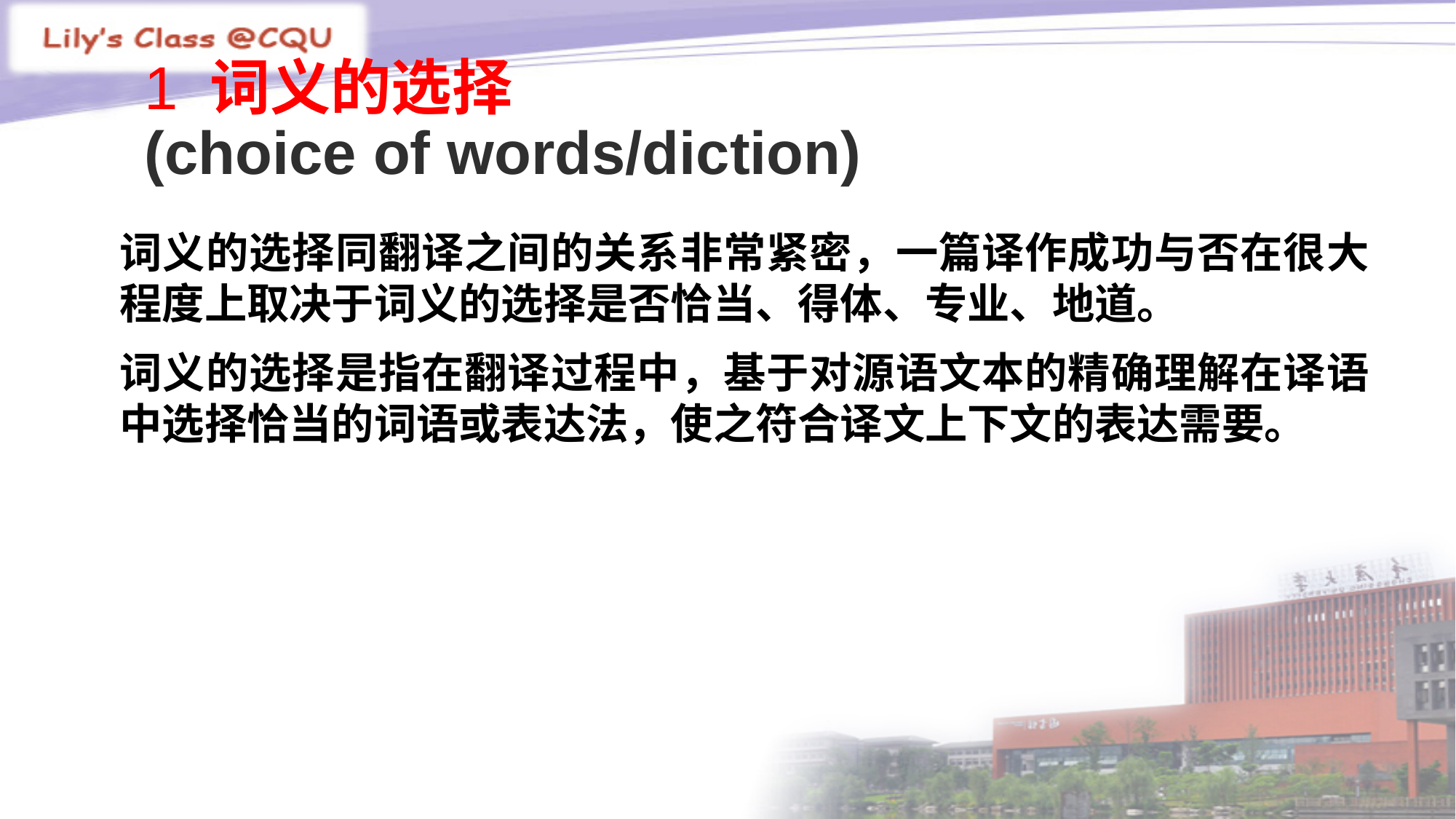

# 1 词义的选择 (choice of words/diction)
词义的选择同翻译之间的关系非常紧密，一篇译作成功与否在很大程度上取决于词义的选择是否恰当、得体、专业、地道。
词义的选择是指在翻译过程中，基于对源语文本的精确理解在译语中选择恰当的词语或表达法，使之符合译文上下文的表达需要。